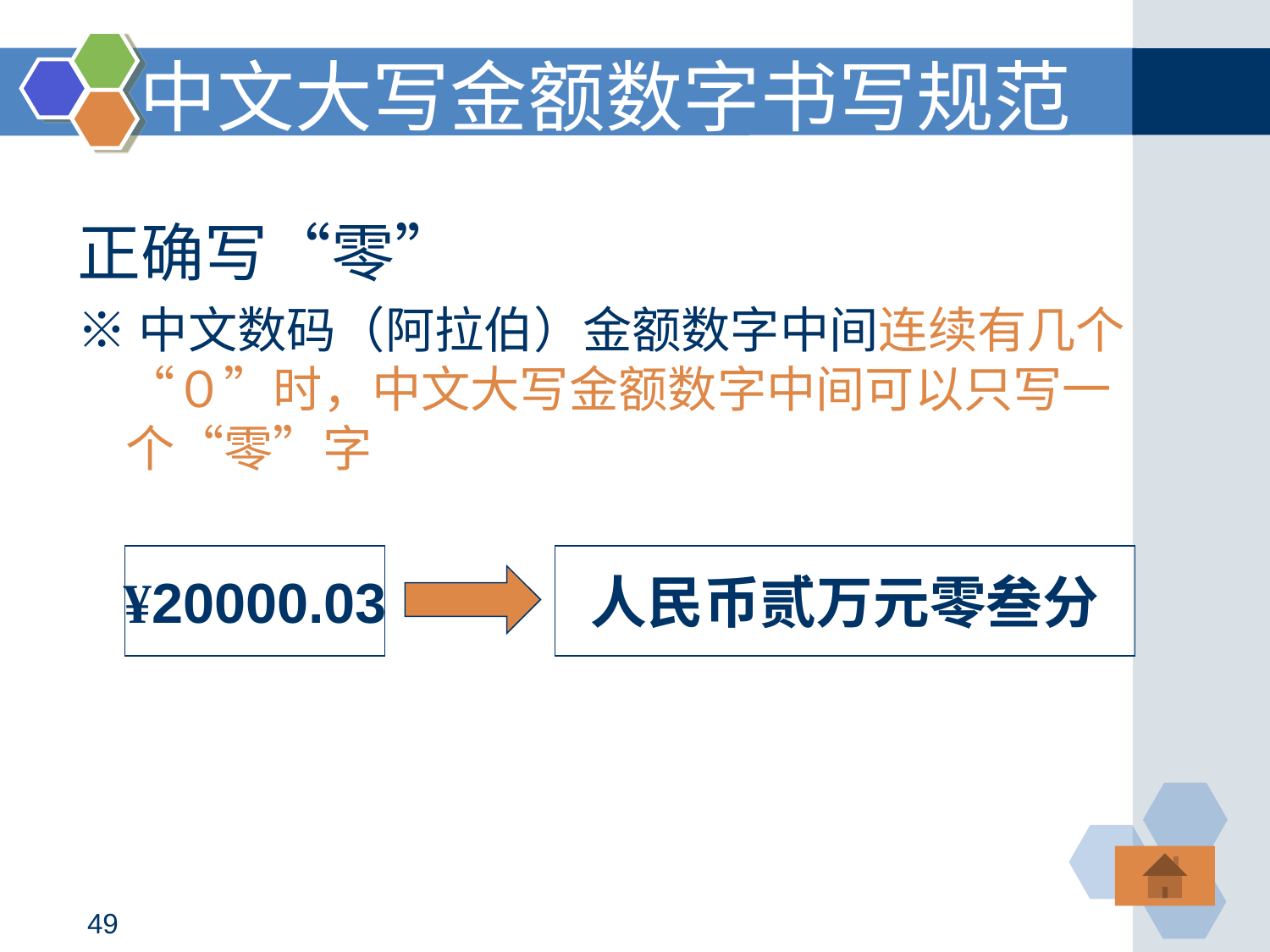

中文大写金额数字书写规范
# 正确写“零”
※中文数码（阿拉伯）金额数字中间连续有几个“０”时，中文大写金额数字中间可以只写一个“零”字
¥20000.03
人民币贰万元零叁分